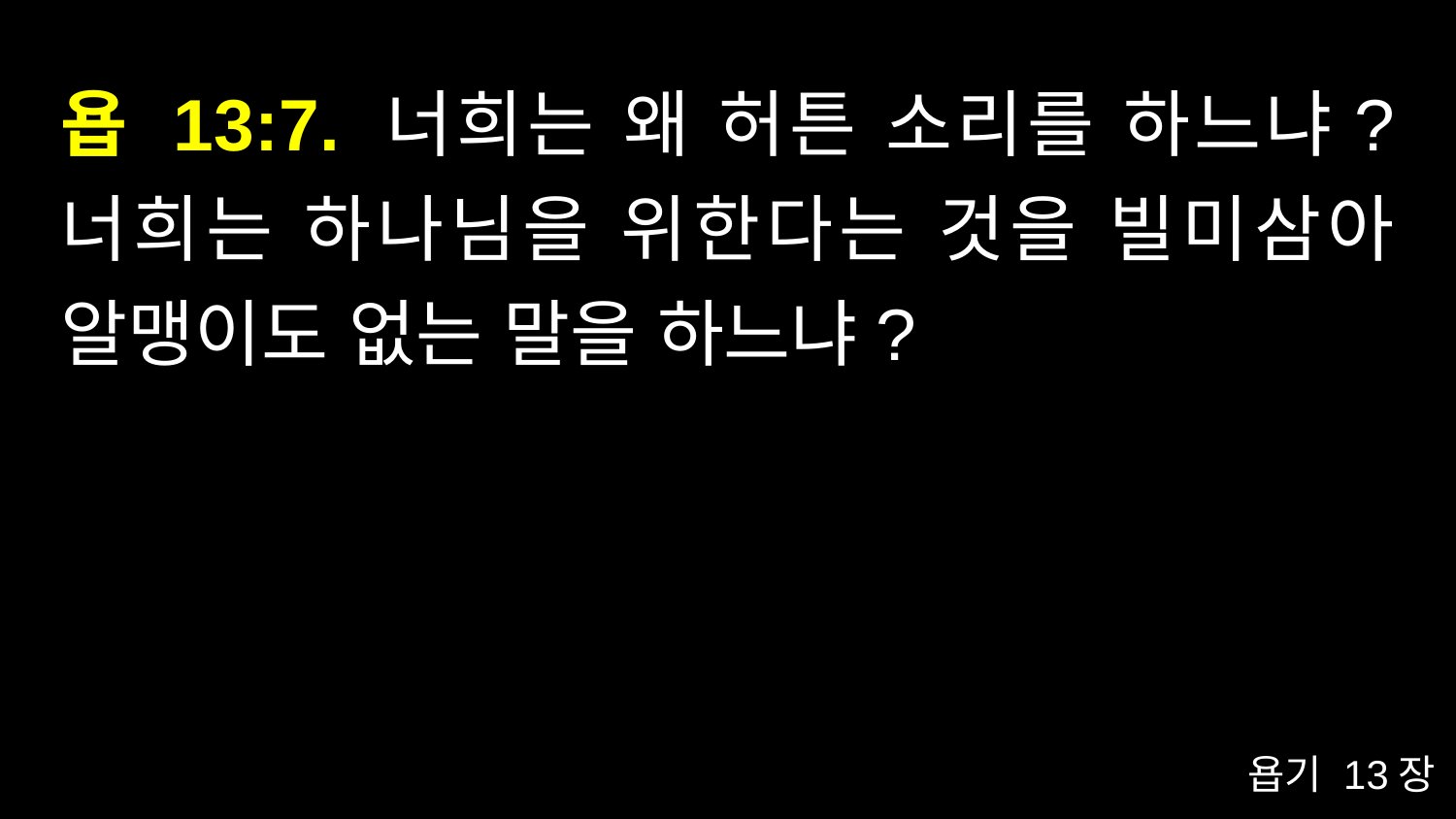

# 욥 13:7. 너희는 왜 허튼 소리를 하느냐? 너희는 하나님을 위한다는 것을 빌미삼아 알맹이도 없는 말을 하느냐?
욥기 13장